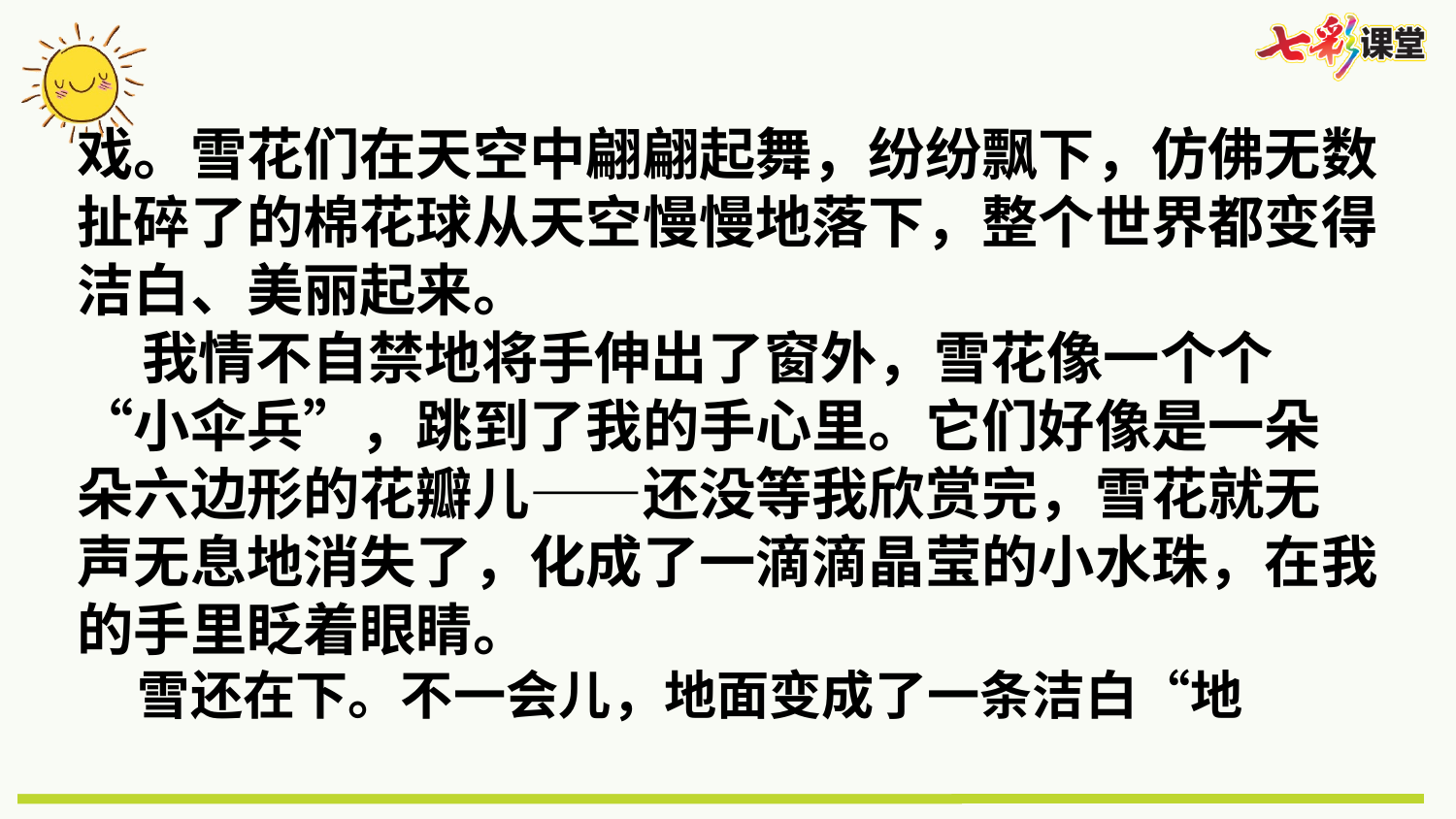

戏。雪花们在天空中翩翩起舞，纷纷飘下，仿佛无数扯碎了的棉花球从天空慢慢地落下，整个世界都变得洁白、美丽起来。
    我情不自禁地将手伸出了窗外，雪花像一个个“小伞兵”，跳到了我的手心里。它们好像是一朵 朵六边形的花瓣儿——还没等我欣赏完，雪花就无声无息地消失了，化成了一滴滴晶莹的小水珠，在我的手里眨着眼睛。
    雪还在下。不一会儿，地面变成了一条洁白“地